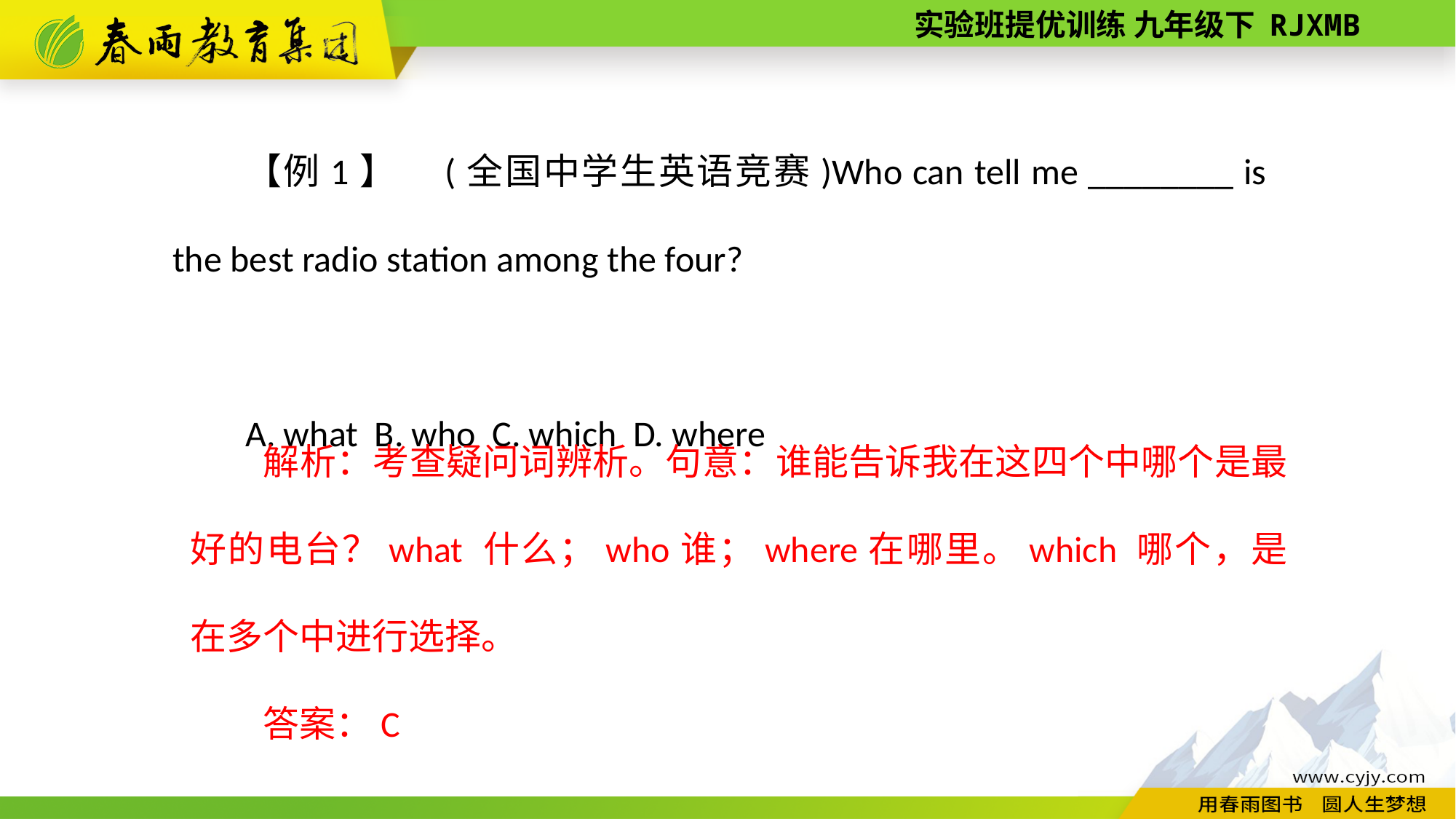

【例1】　(全国中学生英语竞赛)Who can tell me ________ is the best radio station among the four?
A. what  B. who  C. which  D. where
解析：考查疑问词辨析。句意：谁能告诉我在这四个中哪个是最好的电台？what 什么；who谁；where在哪里。which 哪个，是在多个中进行选择。
答案：C